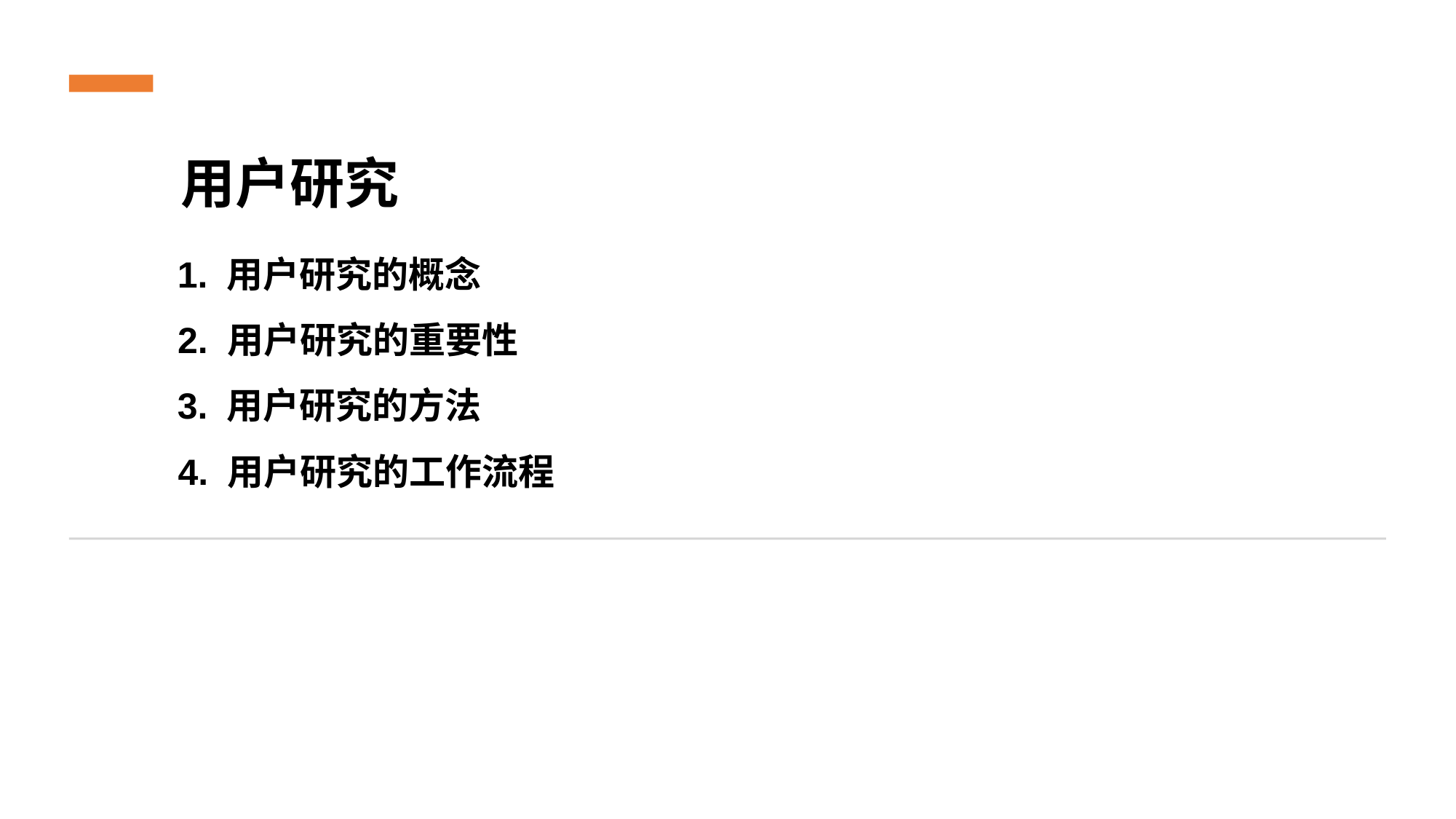

用户研究
1. 用户研究的概念
2. 用户研究的重要性
3. 用户研究的方法
4. 用户研究的工作流程